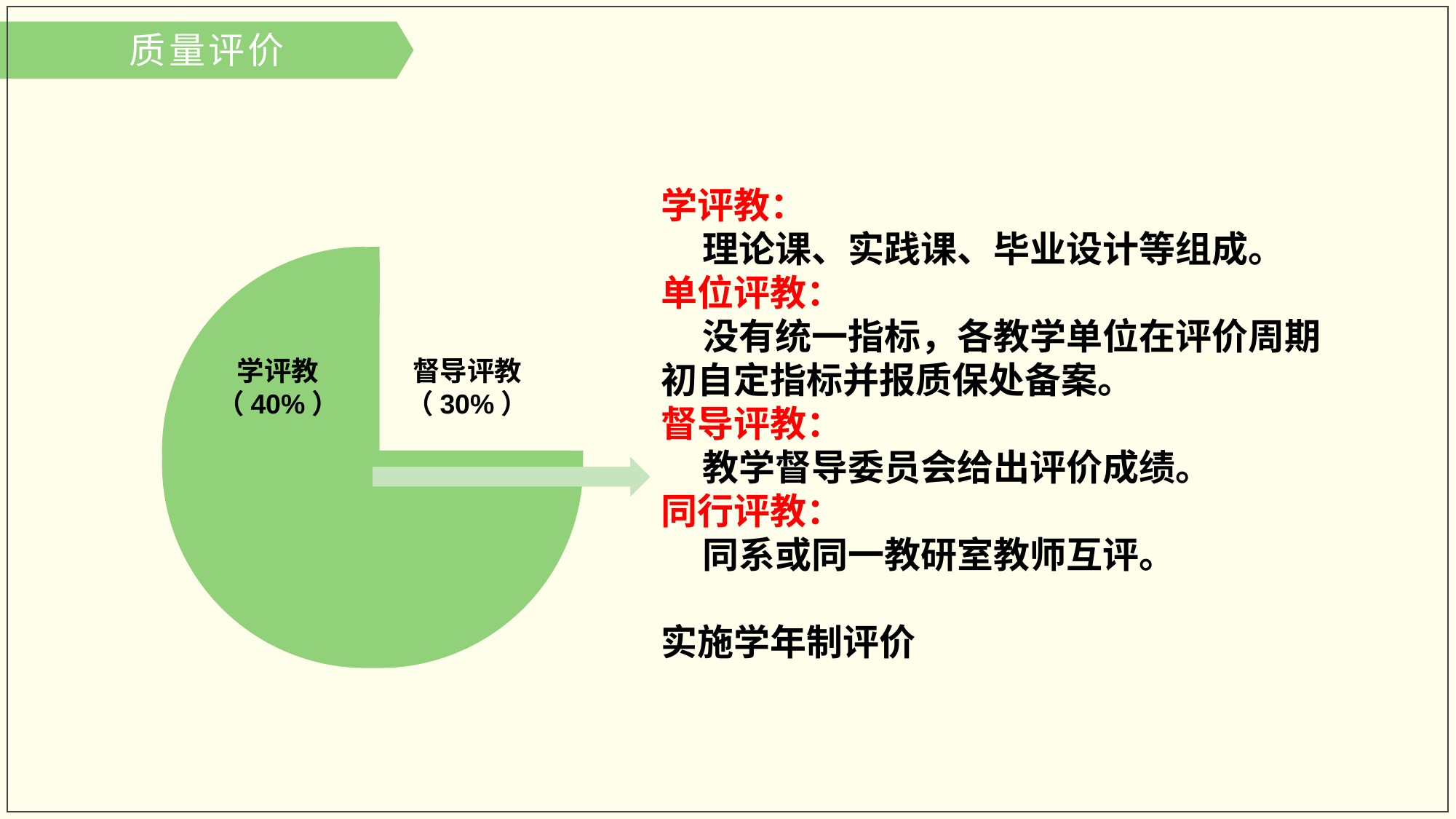

质量评价

学评教：
    理论课、实践课、毕业设计等组成。
单位评教：
    没有统一指标，各教学单位在评价周期初自定指标并报质保处备案。
督导评教：
    教学督导委员会给出评价成绩。
同行评教：
    同系或同一教研室教师互评。

实施学年制评价
督导评教（30%）
学评教（40%）
单位评教（20%）
同行评教（10%）